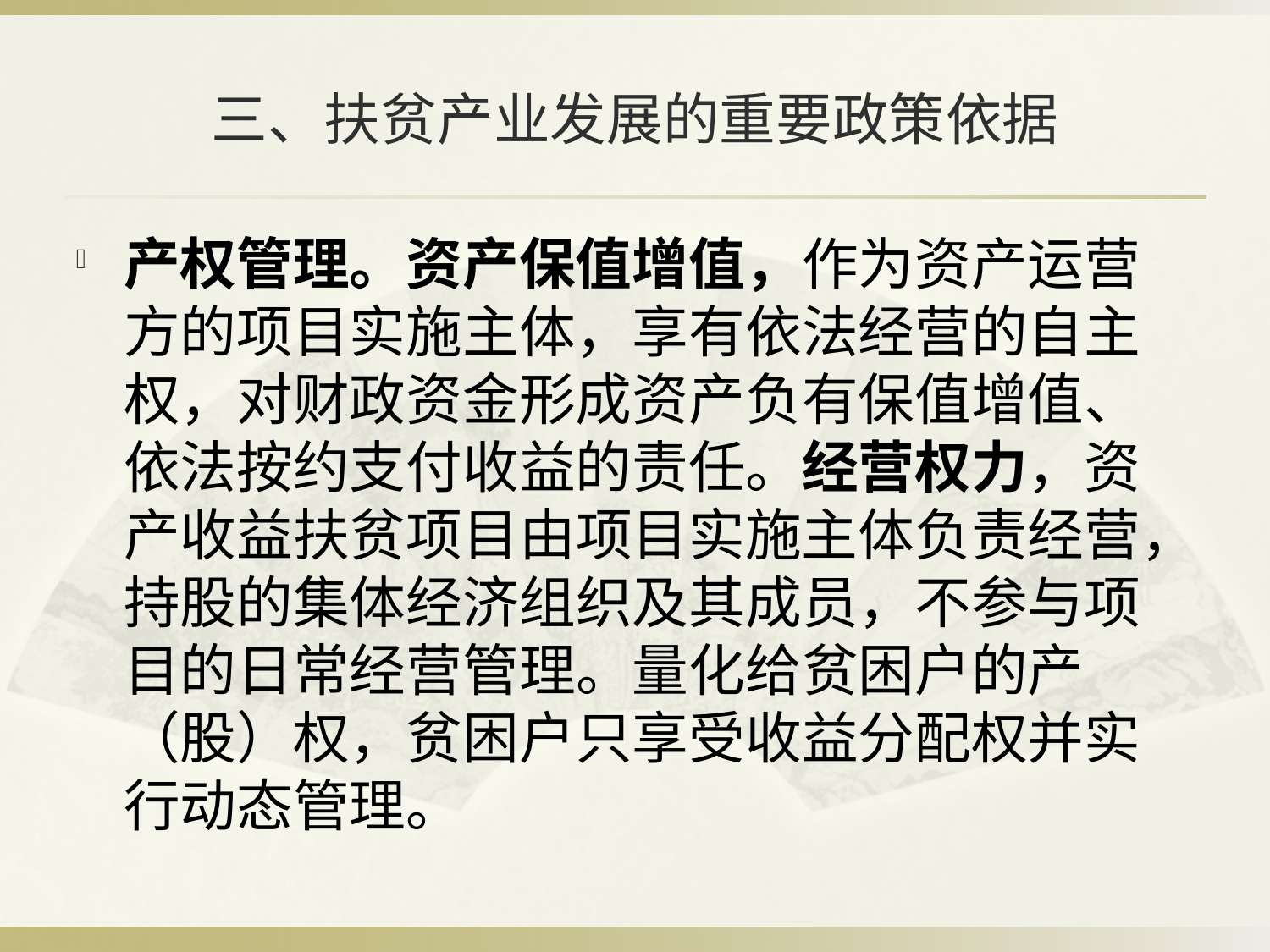

# 三、扶贫产业发展的重要政策依据
产权管理。资产保值增值，作为资产运营方的项目实施主体，享有依法经营的自主权，对财政资金形成资产负有保值增值、依法按约支付收益的责任。经营权力，资产收益扶贫项目由项目实施主体负责经营，持股的集体经济组织及其成员，不参与项目的日常经营管理。量化给贫困户的产（股）权，贫困户只享受收益分配权并实行动态管理。